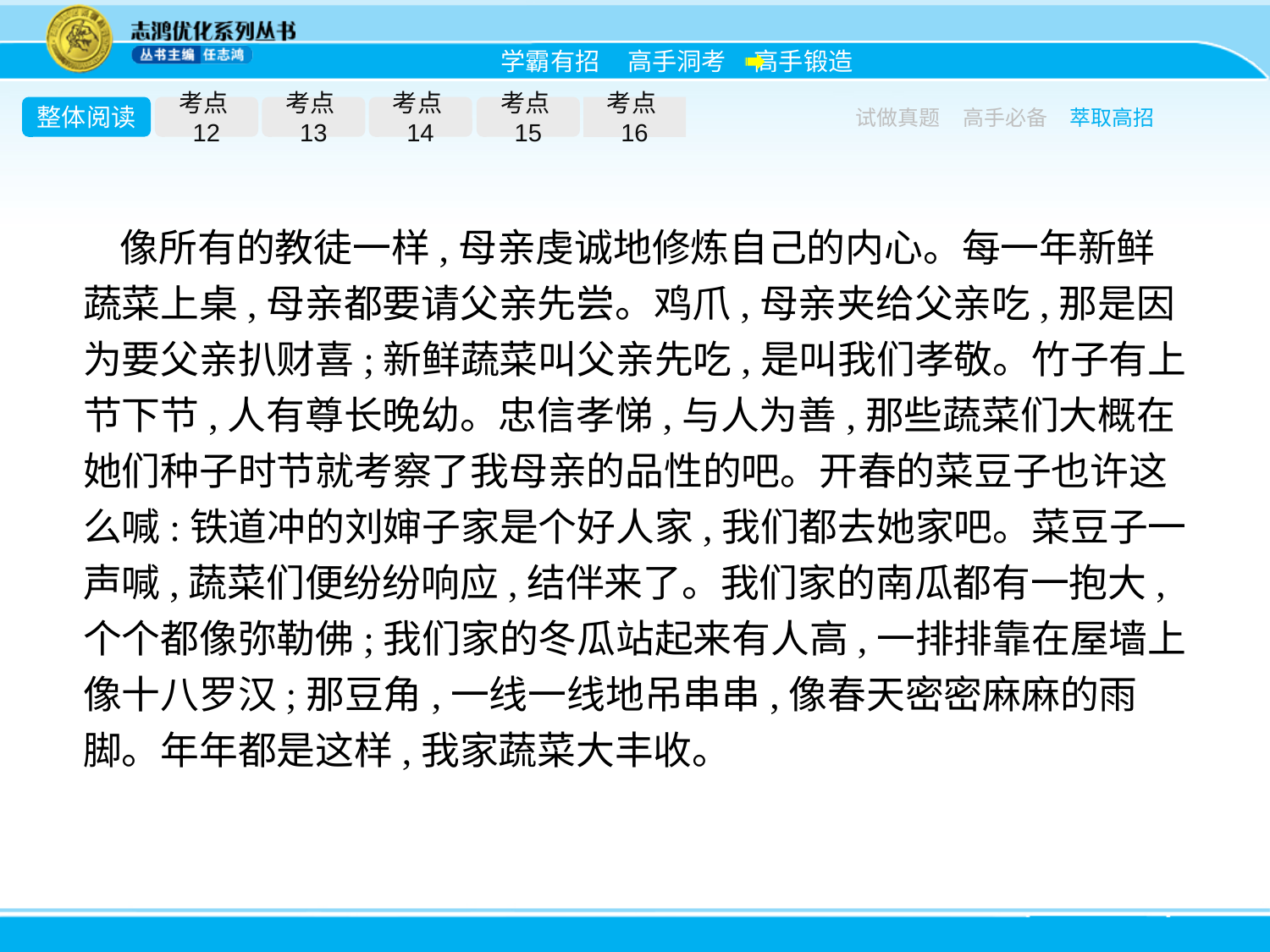

整体阅读
考点12
考点13
考点14
考点15
考点16
试做真题
高手必备
萃取高招
像所有的教徒一样,母亲虔诚地修炼自己的内心。每一年新鲜蔬菜上桌,母亲都要请父亲先尝。鸡爪,母亲夹给父亲吃,那是因为要父亲扒财喜;新鲜蔬菜叫父亲先吃,是叫我们孝敬。竹子有上节下节,人有尊长晚幼。忠信孝悌,与人为善,那些蔬菜们大概在她们种子时节就考察了我母亲的品性的吧。开春的菜豆子也许这么喊:铁道冲的刘婶子家是个好人家,我们都去她家吧。菜豆子一声喊,蔬菜们便纷纷响应,结伴来了。我们家的南瓜都有一抱大,个个都像弥勒佛;我们家的冬瓜站起来有人高,一排排靠在屋墙上像十八罗汉;那豆角,一线一线地吊串串,像春天密密麻麻的雨脚。年年都是这样,我家蔬菜大丰收。